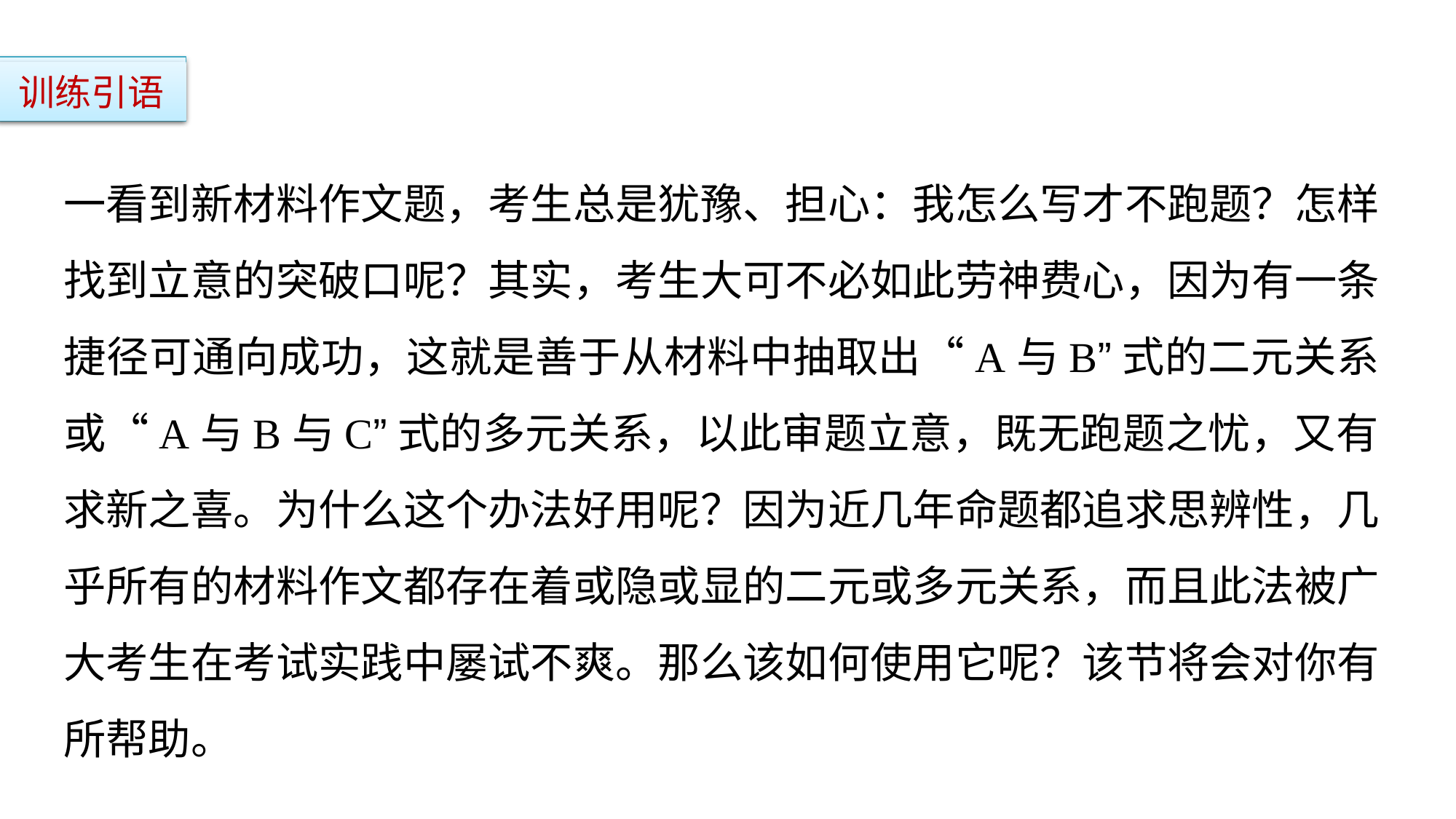

训练引语
一看到新材料作文题，考生总是犹豫、担心：我怎么写才不跑题？怎样找到立意的突破口呢？其实，考生大可不必如此劳神费心，因为有一条捷径可通向成功，这就是善于从材料中抽取出“A与B”式的二元关系或“A与B与C”式的多元关系，以此审题立意，既无跑题之忧，又有求新之喜。为什么这个办法好用呢？因为近几年命题都追求思辨性，几乎所有的材料作文都存在着或隐或显的二元或多元关系，而且此法被广大考生在考试实践中屡试不爽。那么该如何使用它呢？该节将会对你有所帮助。